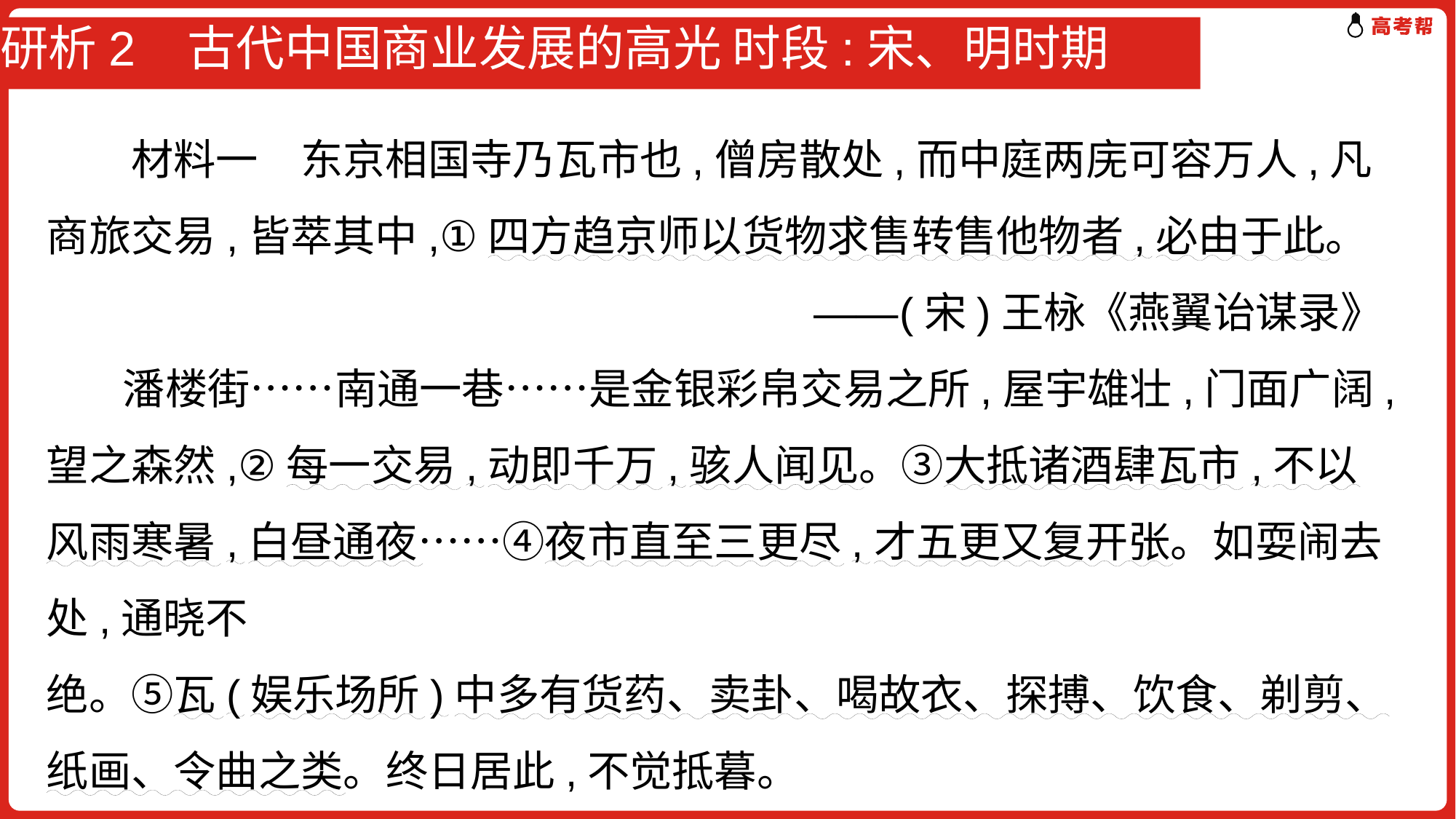

# 研析2   古代中国商业发展的高光 时段:宋、明时期
　　材料一　东京相国寺乃瓦市也,僧房散处,而中庭两庑可容万人,凡商旅交易,皆萃其中,①四方趋京师以货物求售转售他物者,必由于此。
                                                                 ——(宋)王栐《燕翼诒谋录》
       潘楼街……南通一巷……是金银彩帛交易之所,屋宇雄壮,门面广阔,望之森然,②每一交易,动即千万,骇人闻见。③大抵诸酒肆瓦市,不以风雨寒暑,白昼通夜……④夜市直至三更尽,才五更又复开张。如耍闹去处,通晓不
绝。⑤瓦(娱乐场所)中多有货药、卖卦、喝故衣、探搏、饮食、剃剪、纸画、令曲之类。终日居此,不觉抵暮。
                                                ——摘编自(宋)孟元老《东京梦华录》